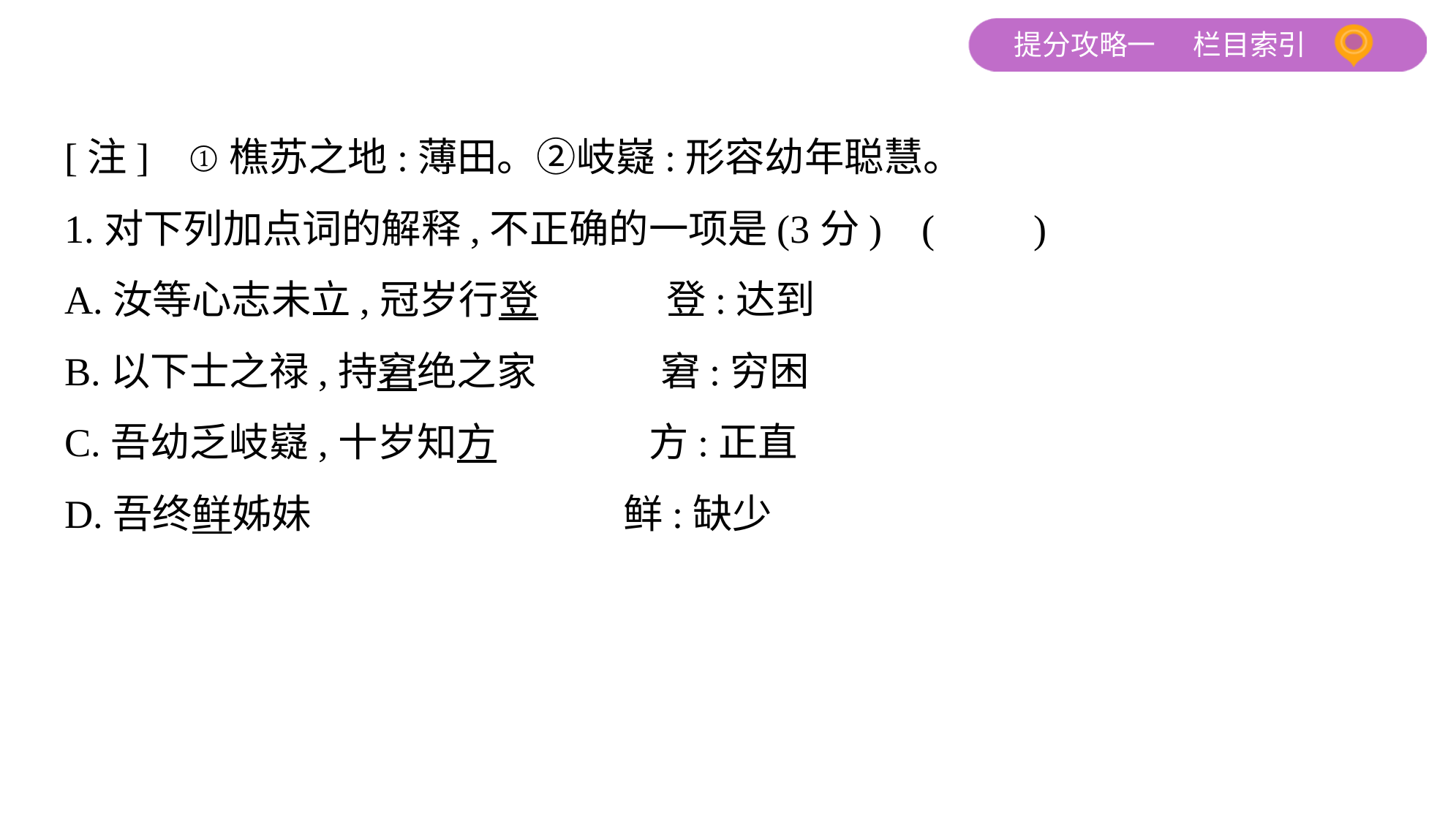

[注]    ①樵苏之地:薄田。②岐嶷:形容幼年聪慧。
1.对下列加点词的解释,不正确的一项是(3分) (　　)
A.汝等心志未立,冠岁行登　　　 登:达到
B.以下士之禄,持窘绝之家　　     窘:穷困
C.吾幼乏岐嶷,十岁知方                 方:正直
D.吾终鲜姊妹　　                          鲜:缺少